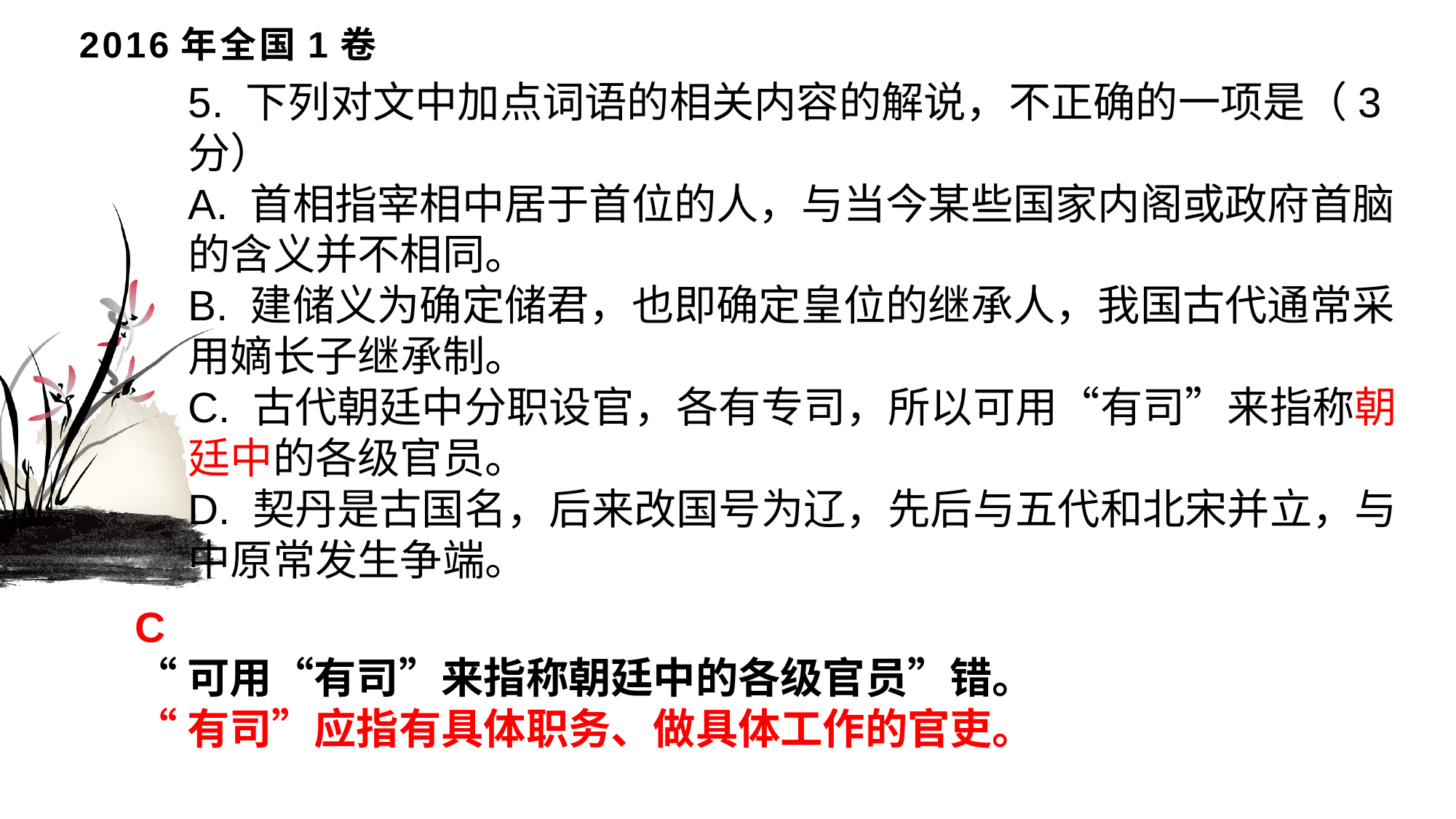

# 2016年全国1卷
5. 下列对文中加点词语的相关内容的解说，不正确的一项是（3分）
A. 首相指宰相中居于首位的人，与当今某些国家内阁或政府首脑的含义并不相同。
B. 建储义为确定储君，也即确定皇位的继承人，我国古代通常采用嫡长子继承制。
C. 古代朝廷中分职设官，各有专司，所以可用“有司”来指称朝廷中的各级官员。
D. 契丹是古国名，后来改国号为辽，先后与五代和北宋并立，与中原常发生争端。
C
“可用“有司”来指称朝廷中的各级官员”错。
“有司”应指有具体职务、做具体工作的官吏。